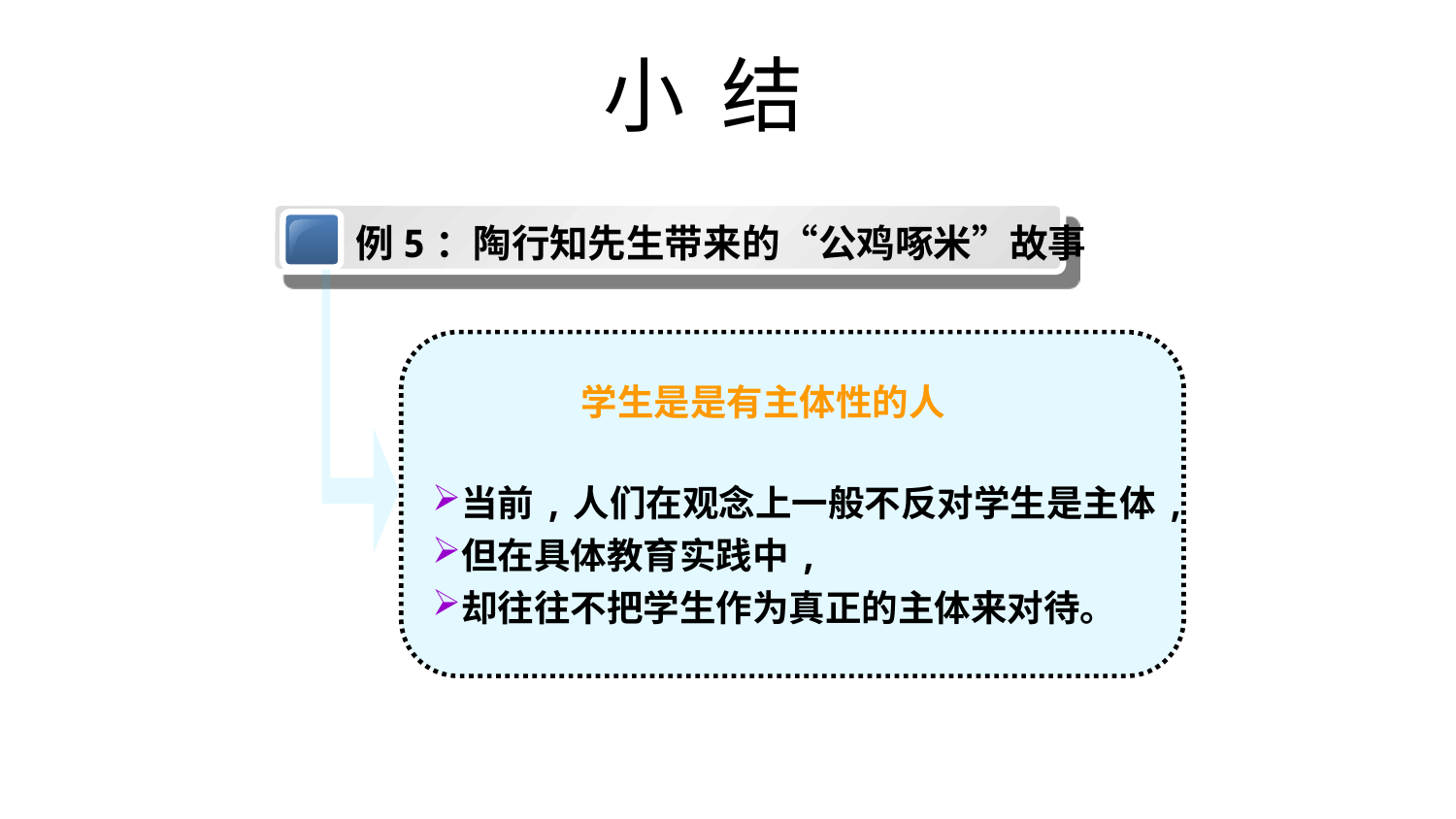

# 小  结

例5：陶行知先生带来的“公鸡啄米”故事
                 学生是是有主体性的人

当前,人们在观念上一般不反对学生是主体,
但在具体教育实践中,
却往往不把学生作为真正的主体来对待。